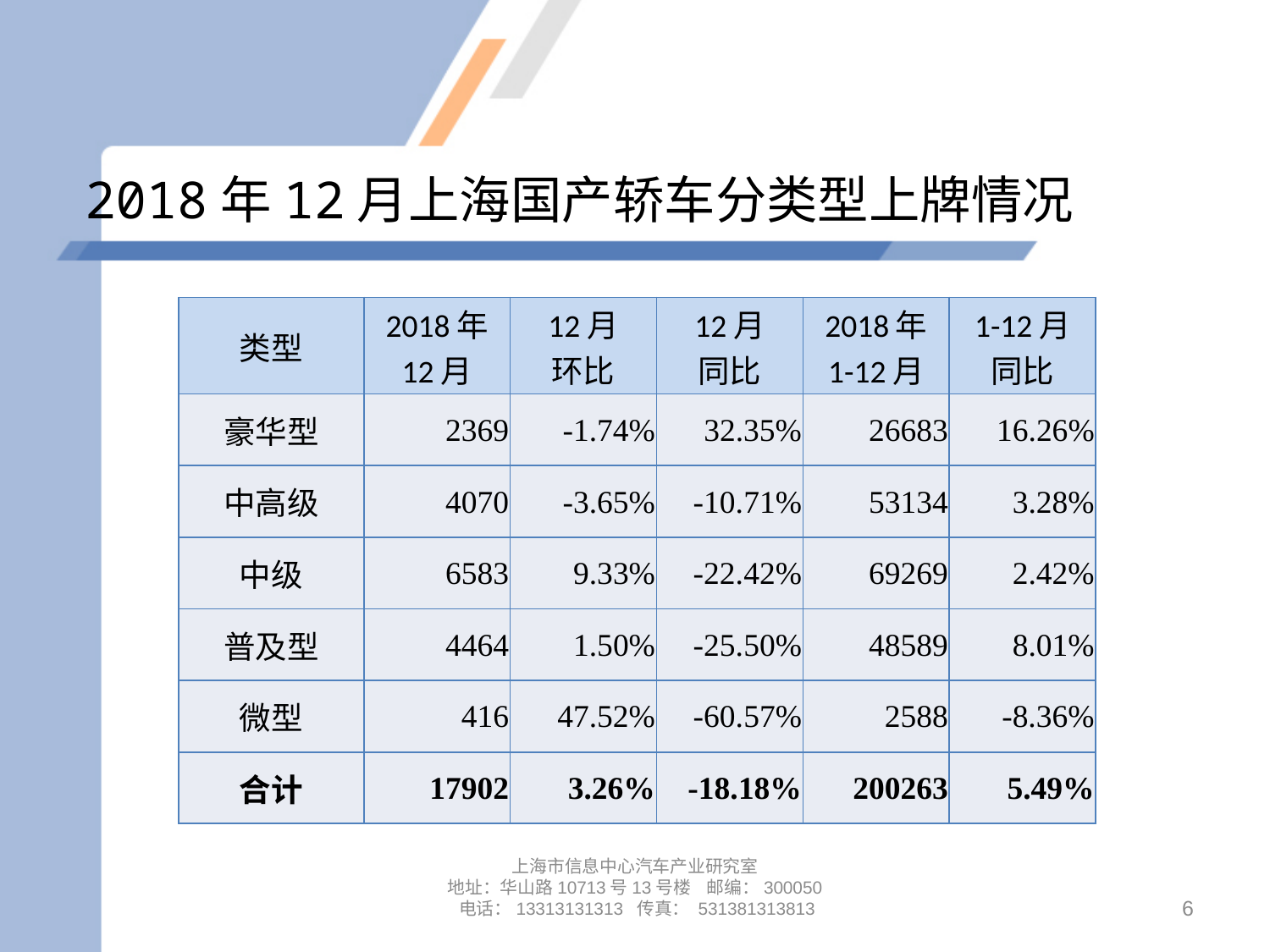

# 2018年12月上海国产轿车分类型上牌情况
| 类型 | 2018年 12月 | 12月 环比 | 12月 同比 | 2018年 1-12月 | 1-12月 同比 |
| --- | --- | --- | --- | --- | --- |
| 豪华型 | 2369 | -1.74% | 32.35% | 26683 | 16.26% |
| 中高级 | 4070 | -3.65% | -10.71% | 53134 | 3.28% |
| 中级 | 6583 | 9.33% | -22.42% | 69269 | 2.42% |
| 普及型 | 4464 | 1.50% | -25.50% | 48589 | 8.01% |
| 微型 | 416 | 47.52% | -60.57% | 2588 | -8.36% |
| 合计 | 17902 | 3.26% | -18.18% | 200263 | 5.49% |
上海市信息中心汽车产业研究室
地址：华山路10713号13号楼    邮编：300050  电话：13313131313  传真： 531381313813

6